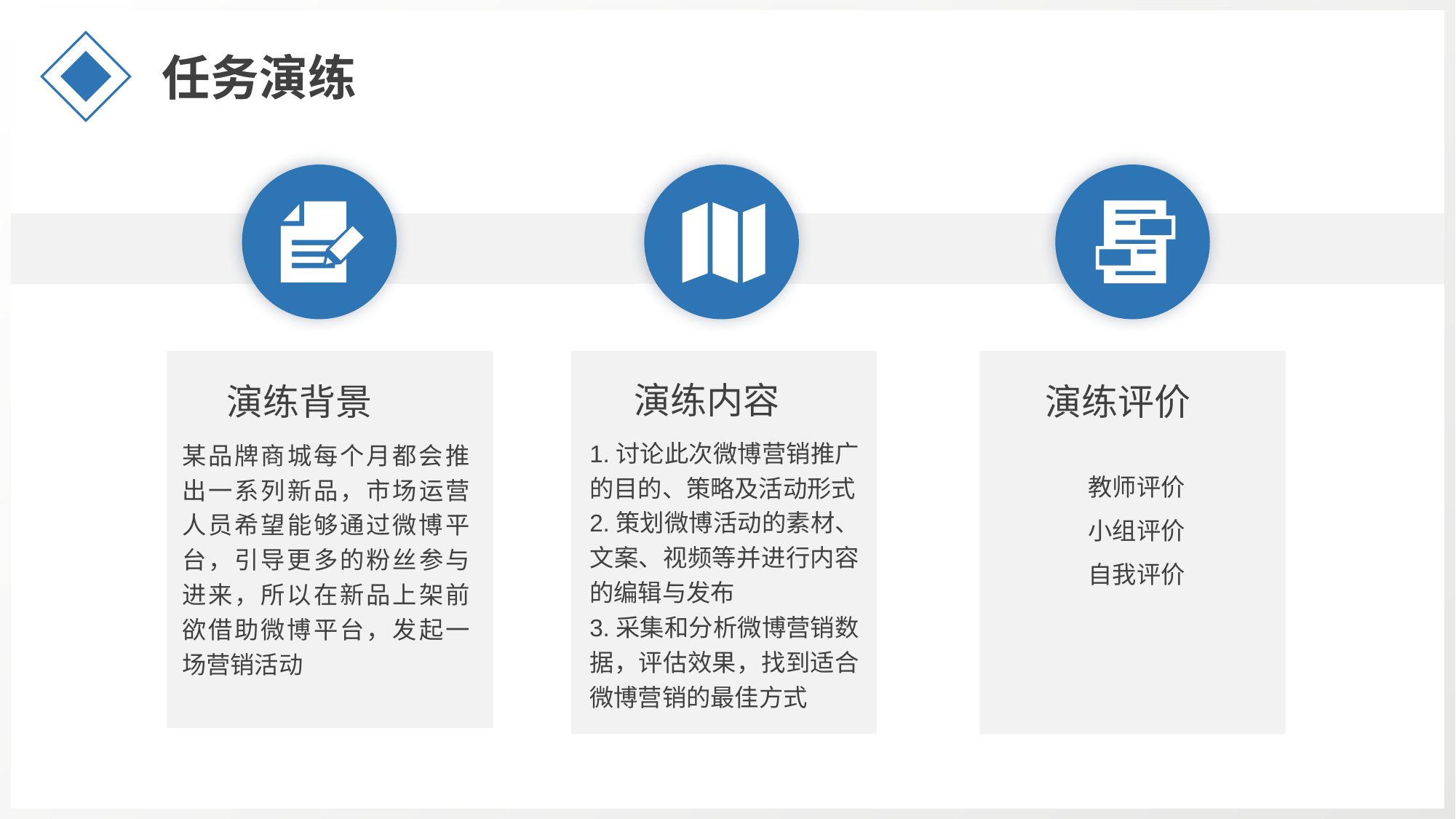

任务演练

演练内容
演练背景
演练评价
1.讨论此次微博营销推广的目的、策略及活动形式
2.策划微博活动的素材、文案、视频等并进行内容的编辑与发布
3.采集和分析微博营销数据，评估效果，找到适合微博营销的最佳方式
某品牌商城每个月都会推出一系列新品，市场运营人员希望能够通过微博平台，引导更多的粉丝参与进来，所以在新品上架前欲借助微博平台，发起一场营销活动
教师评价
小组评价
自我评价